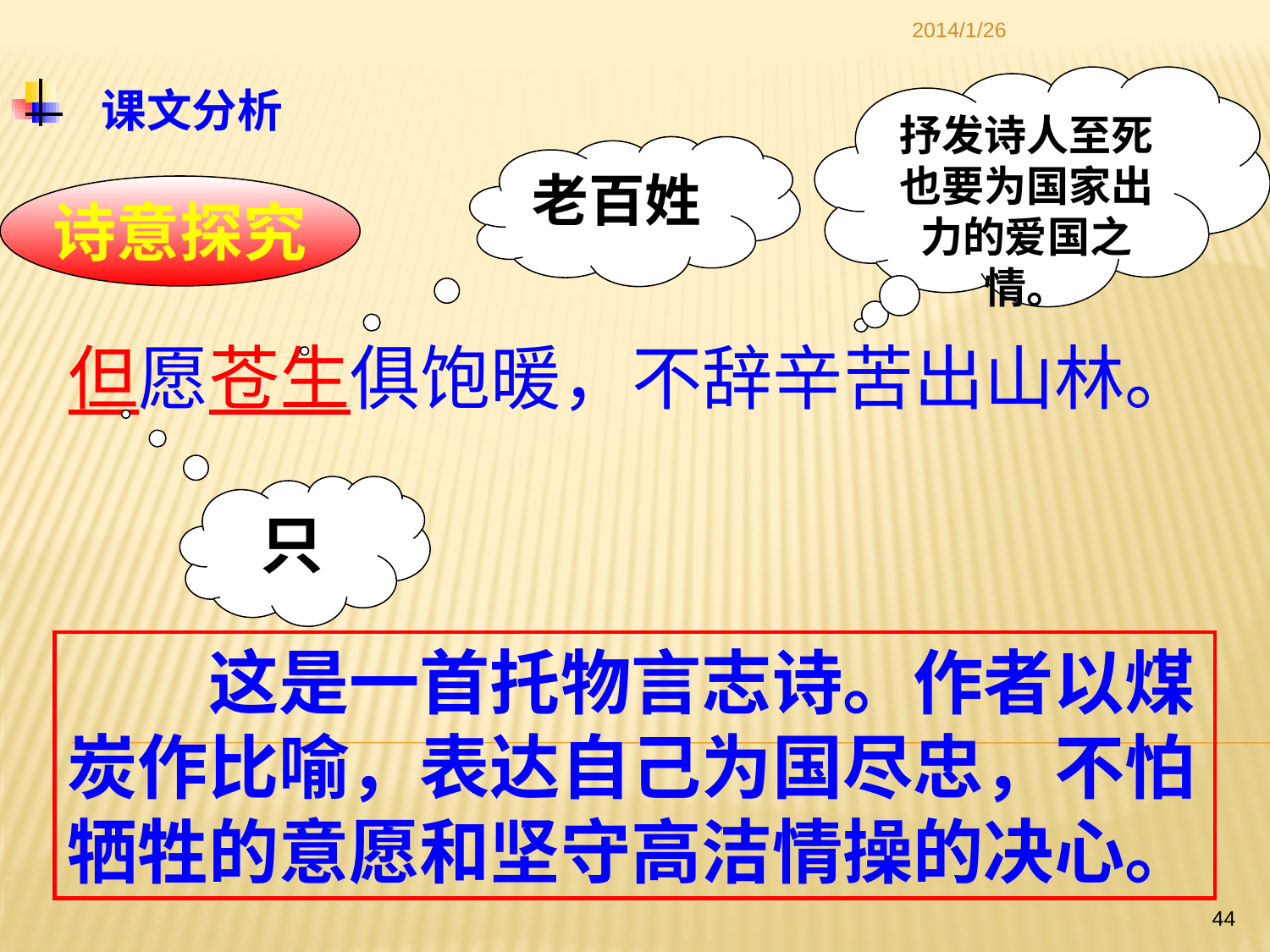

2014/1/26
# 课文分析
抒发诗人至死也要为国家出力的爱国之情。

老百姓
诗意探究
但愿苍生俱饱暖，不辞辛苦出山林。
只
　　这是一首托物言志诗。作者以煤炭作比喻，表达自己为国尽忠，不怕牺牲的意愿和坚守高洁情操的决心。
44